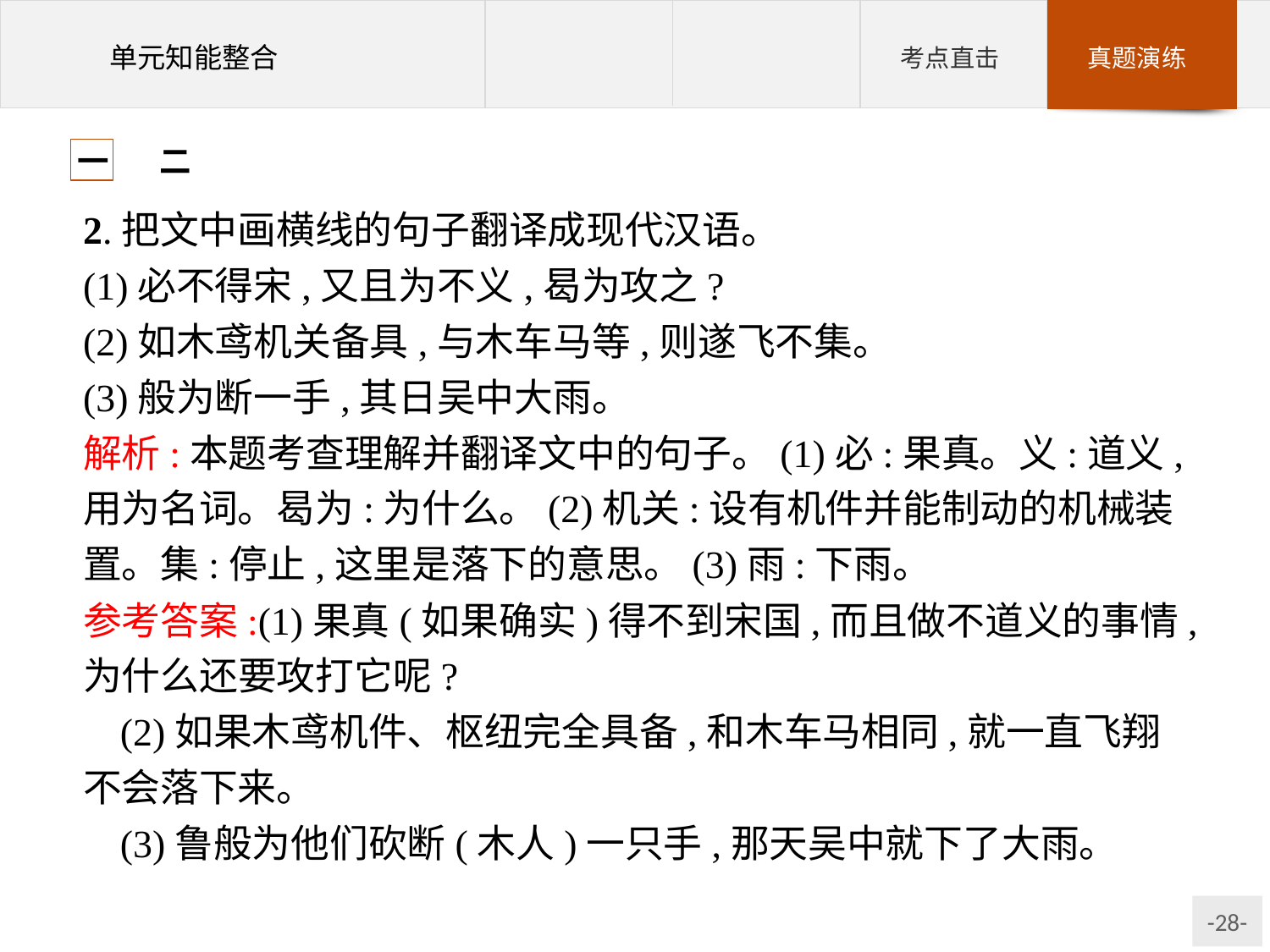

一       二

2.把文中画横线的句子翻译成现代汉语。
(1)必不得宋,又且为不义,曷为攻之?
(2)如木鸢机关备具,与木车马等,则遂飞不集。
(3)般为断一手,其日吴中大雨。
解析:本题考查理解并翻译文中的句子。(1)必:果真。义:道义,用为名词。曷为:为什么。(2)机关:设有机件并能制动的机械装置。集:停止,这里是落下的意思。(3)雨:下雨。
参考答案:(1)果真(如果确实)得不到宋国,而且做不道义的事情,为什么还要攻打它呢?
(2)如果木鸢机件、枢纽完全具备,和木车马相同,就一直飞翔不会落下来。
(3)鲁般为他们砍断(木人)一只手,那天吴中就下了大雨。